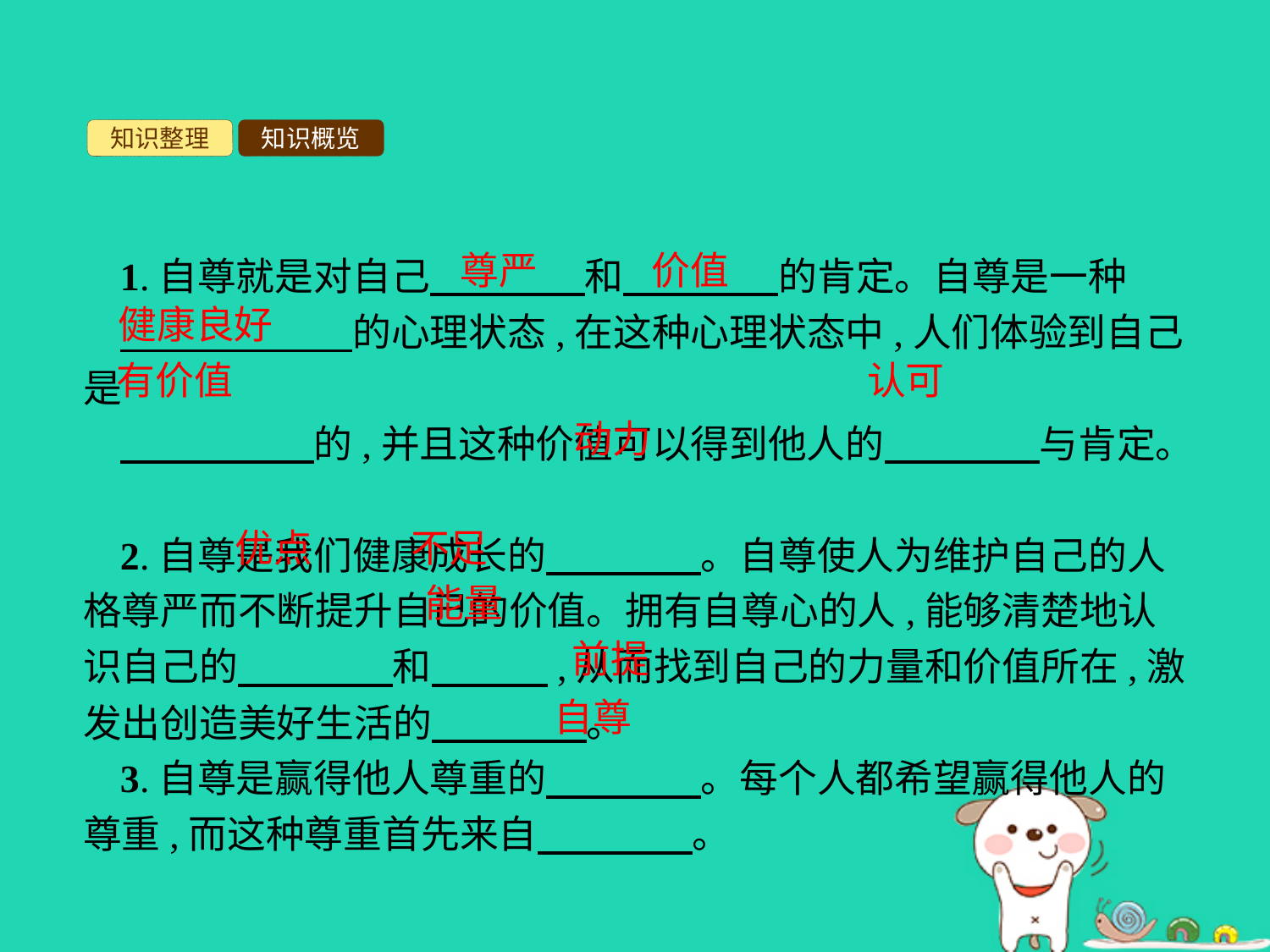

知识整理
知识概览
尊严
价值
1.自尊就是对自己　　　　和　　　　的肯定。自尊是一种
　　　　　　的心理状态,在这种心理状态中,人们体验到自己是
　　　　　的,并且这种价值可以得到他人的　　　　与肯定。
2.自尊是我们健康成长的　　　　。自尊使人为维护自己的人格尊严而不断提升自己的价值。拥有自尊心的人,能够清楚地认识自己的　　　　和　　　,从而找到自己的力量和价值所在,激发出创造美好生活的　　　　。
3.自尊是赢得他人尊重的　　　　。每个人都希望赢得他人的尊重,而这种尊重首先来自　　　　。
健康良好
有价值
认可
动力
优点
不足
能量
前提
自尊